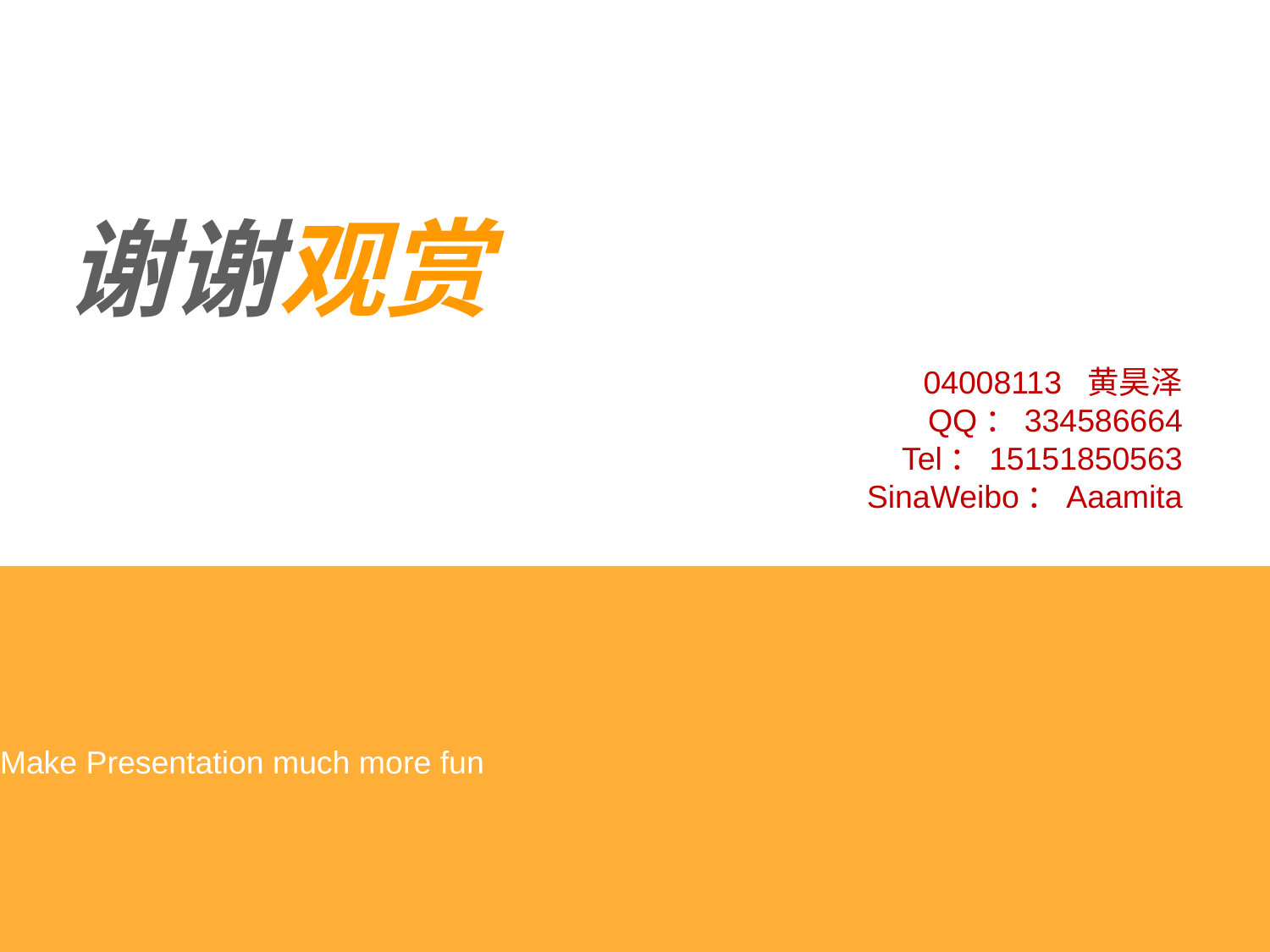

谢谢观赏
04008113  黄昊泽
QQ：334586664
Tel：15151850563
SinaWeibo：Aaamita

Make Presentation much more fun